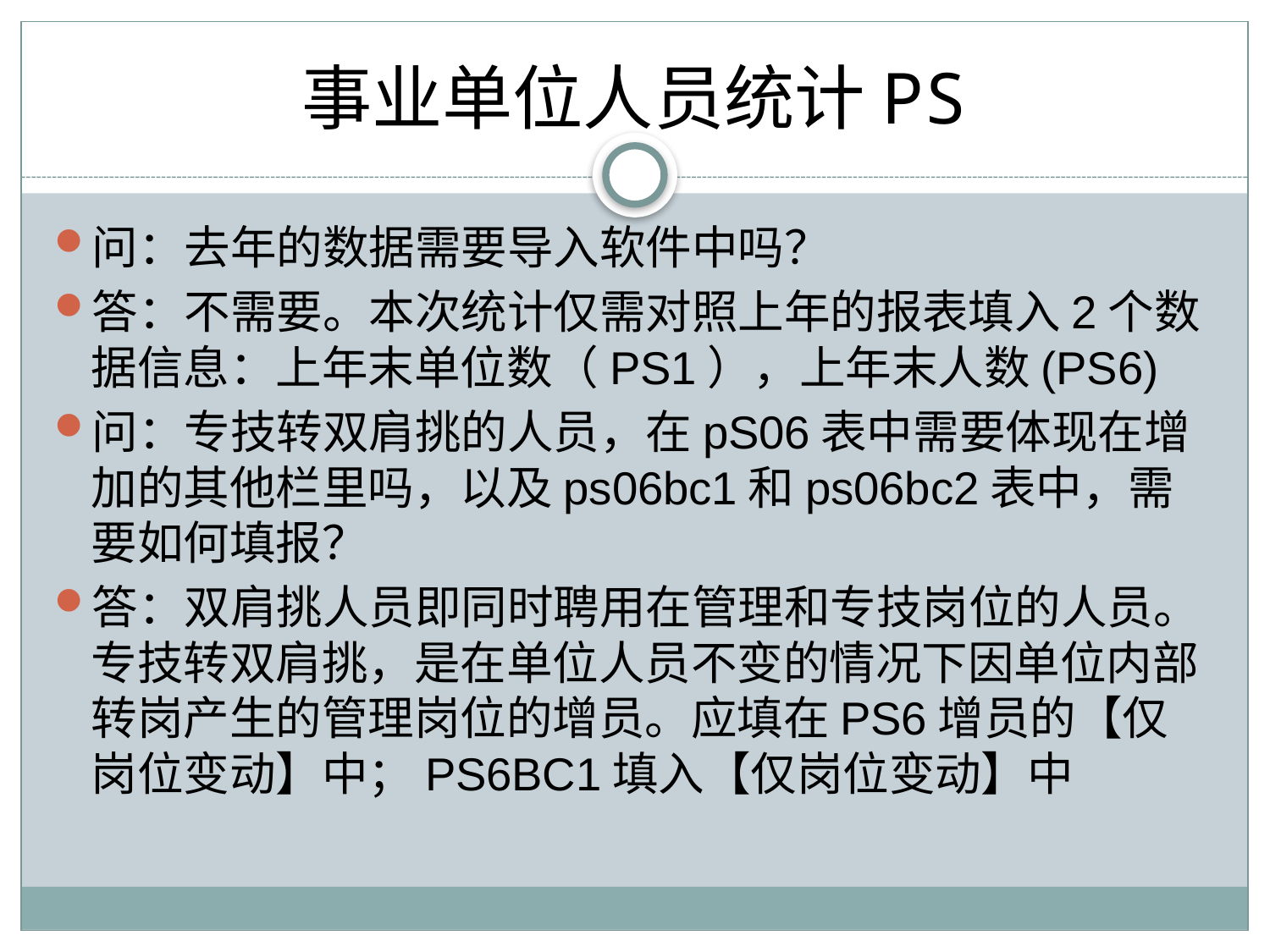

#
问：去年的数据需要导入软件中吗？
答：不需要。本次统计仅需对照上年的报表填入2个数据信息：上年末单位数（PS1），上年末人数(PS6)
问：专技转双肩挑的人员，在pS06表中需要体现在增加的其他栏里吗，以及ps06bc1和ps06bc2表中，需要如何填报？
答：双肩挑人员即同时聘用在管理和专技岗位的人员。专技转双肩挑，是在单位人员不变的情况下因单位内部转岗产生的管理岗位的增员。应填在PS6增员的【仅岗位变动】中；PS6BC1填入【仅岗位变动】中